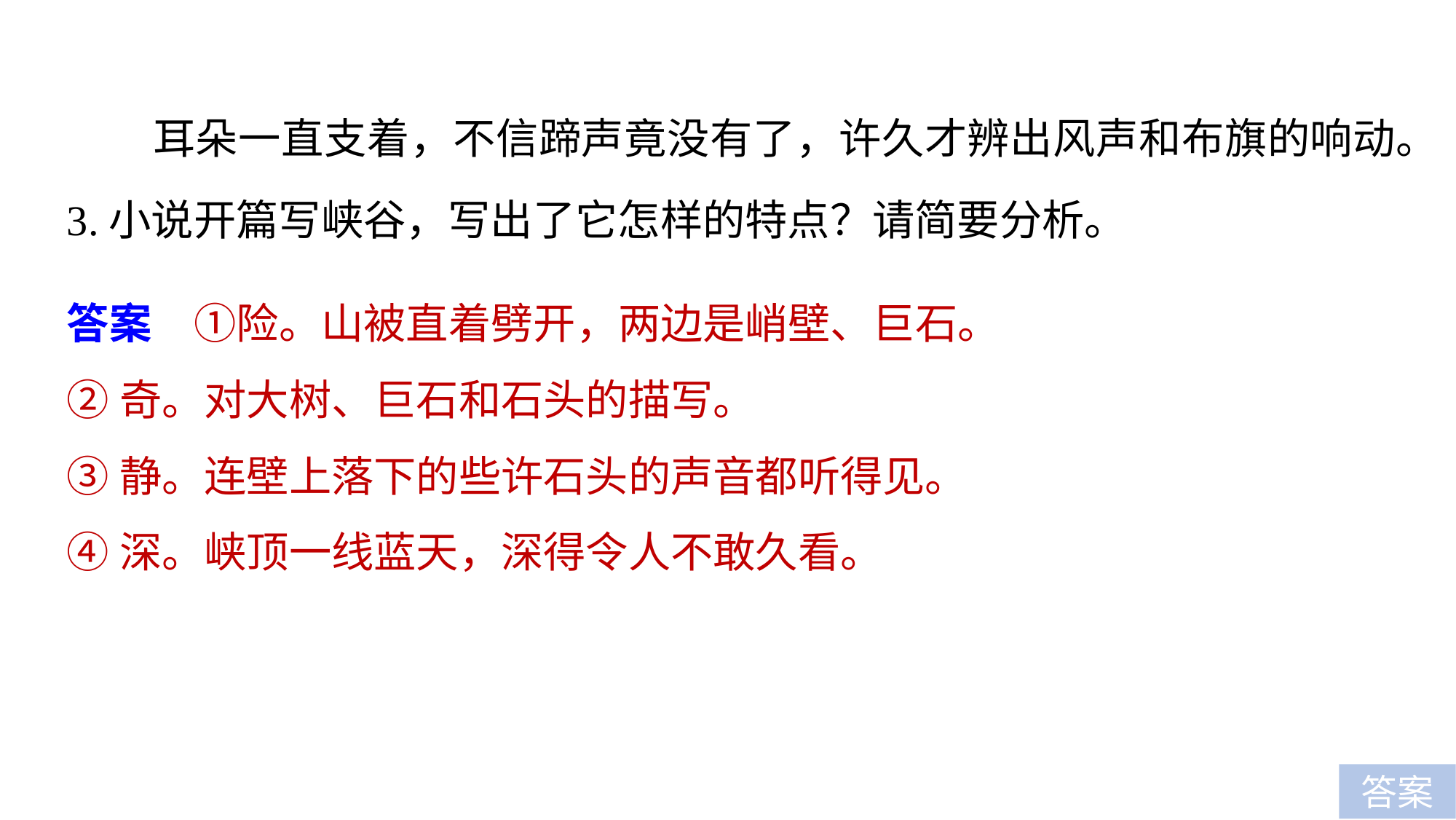

耳朵一直支着，不信蹄声竟没有了，许久才辨出风声和布旗的响动。
3.小说开篇写峡谷，写出了它怎样的特点？请简要分析。
答案　①险。山被直着劈开，两边是峭壁、巨石。
②奇。对大树、巨石和石头的描写。
③静。连壁上落下的些许石头的声音都听得见。
④深。峡顶一线蓝天，深得令人不敢久看。
答案